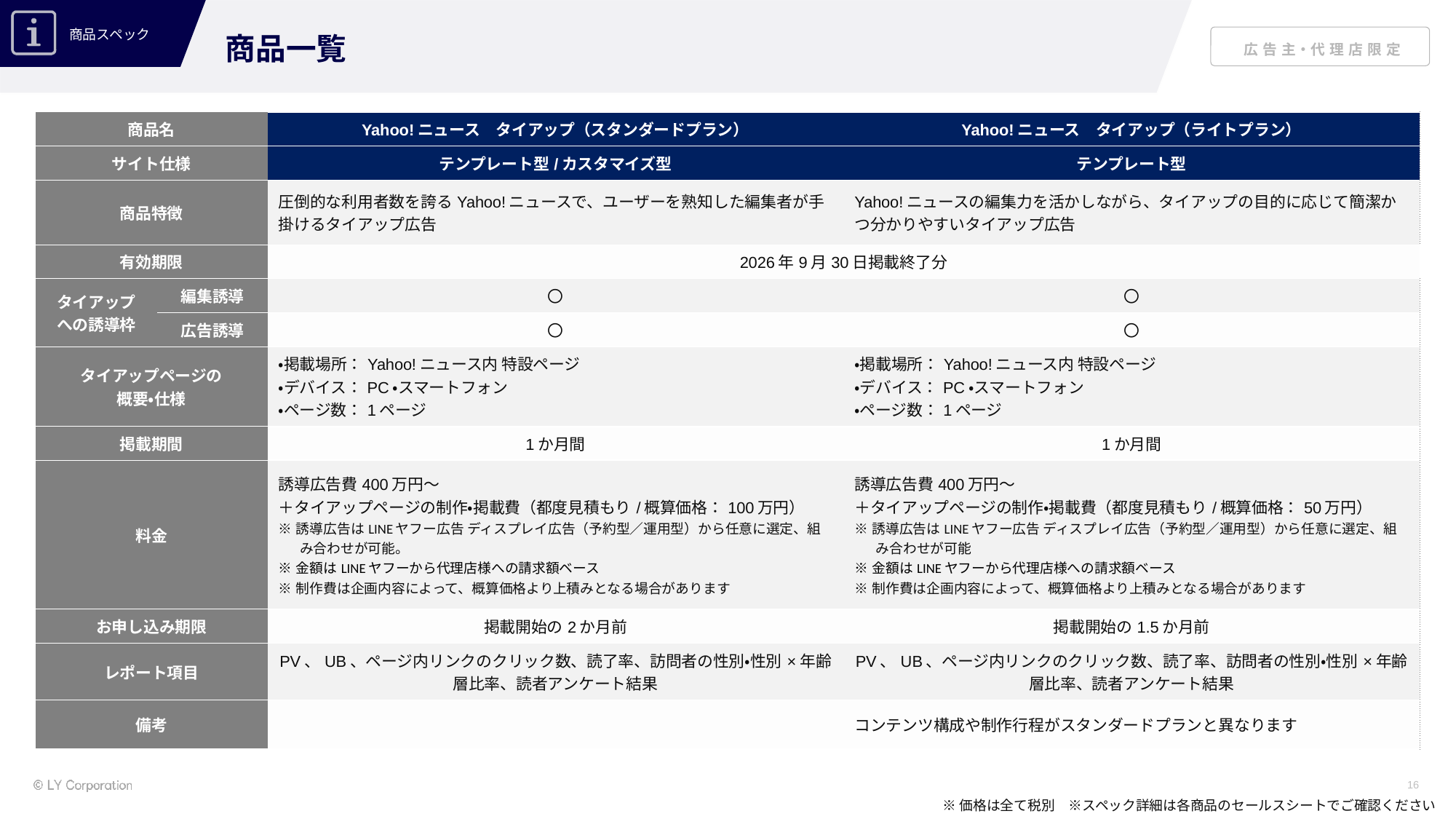

商品一覧
| 商品名 |  | Yahoo!ニュース　タイアップ（スタンダードプラン） | Yahoo!ニュース　タイアップ（ライトプラン） |
| --- | --- | --- | --- |
| サイト仕様 |  | テンプレート型/カスタマイズ型 | テンプレート型 |
| 商品特徴 |  | 圧倒的な利用者数を誇るYahoo!ニュースで、ユーザーを熟知した編集者が手掛けるタイアップ広告 | Yahoo!ニュースの編集力を活かしながら、タイアップの目的に応じて簡潔かつ分かりやすいタイアップ広告 |
| 有効期限 |  | 2026年9月30日掲載終了分 |  |
| タイアップ への誘導枠 | 編集誘導 | 〇 | 〇 |
|  | 広告誘導 | 〇 | 〇 |
| タイアップページの 概要・仕様 |  | ・掲載場所：Yahoo!ニュース内 特設ページ ・デバイス：PC・スマートフォン ・ページ数：1ページ | ・掲載場所：Yahoo!ニュース内 特設ページ ・デバイス：PC・スマートフォン ・ページ数：1ページ |
| 掲載期間 |  | 1か月間 | 1か月間 |
| 料金 |  | 誘導広告費400万円～ ＋タイアップページの制作・掲載費（都度見積もり/概算価格：100万円） ※誘導広告はLINEヤフー広告 ディスプレイ広告（予約型／運用型）から任意に選定、組み合わせが可能。 ※金額はLINEヤフーから代理店様への請求額ベース ※制作費は企画内容によって、概算価格より上積みとなる場合があります | 誘導広告費400万円～ ＋タイアップページの制作・掲載費（都度見積もり/概算価格：50万円） ※誘導広告はLINEヤフー広告 ディスプレイ広告（予約型／運用型）から任意に選定、組み合わせが可能 ※金額はLINEヤフーから代理店様への請求額ベース ※制作費は企画内容によって、概算価格より上積みとなる場合があります |
| お申し込み期限 |  | 掲載開始の2か月前 | 掲載開始の1.5か月前 |
| レポート項目 |  | PV、UB、ページ内リンクのクリック数、読了率、訪問者の性別・性別×年齢層比率、読者アンケート結果 | PV、UB、ページ内リンクのクリック数、読了率、訪問者の性別・性別×年齢層比率、読者アンケート結果 |
| 備考 |  |  | コンテンツ構成や制作行程がスタンダードプランと異なります |
※価格は全て税別　※スペック詳細は各商品のセールスシートでご確認ください